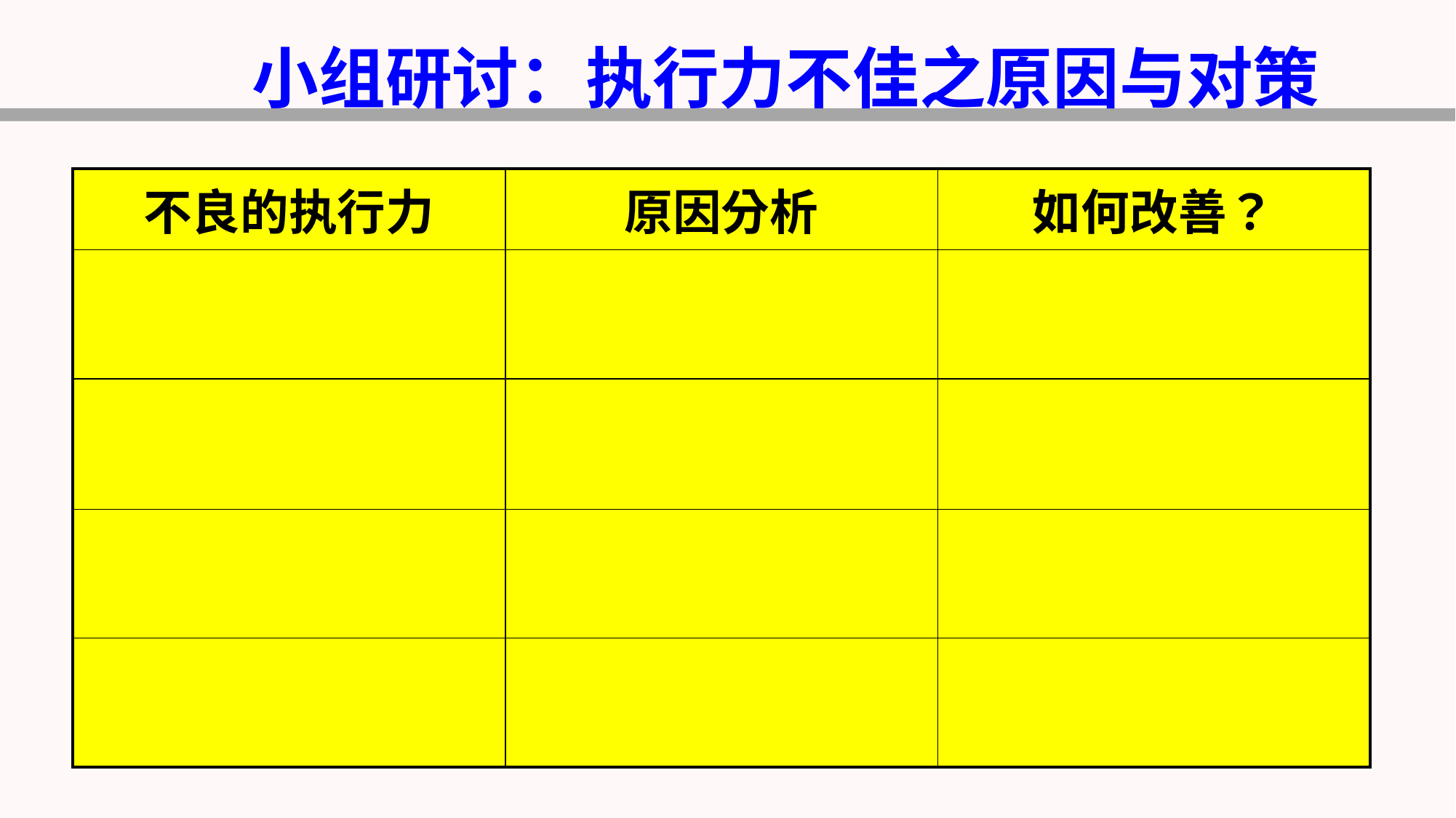

小组研讨：执行力不佳之原因与对策
| 不良的执行力 | 原因分析 | 如何改善？ |
| --- | --- | --- |
|  |  |  |
|  |  |  |
|  |  |  |
|  |  |  |